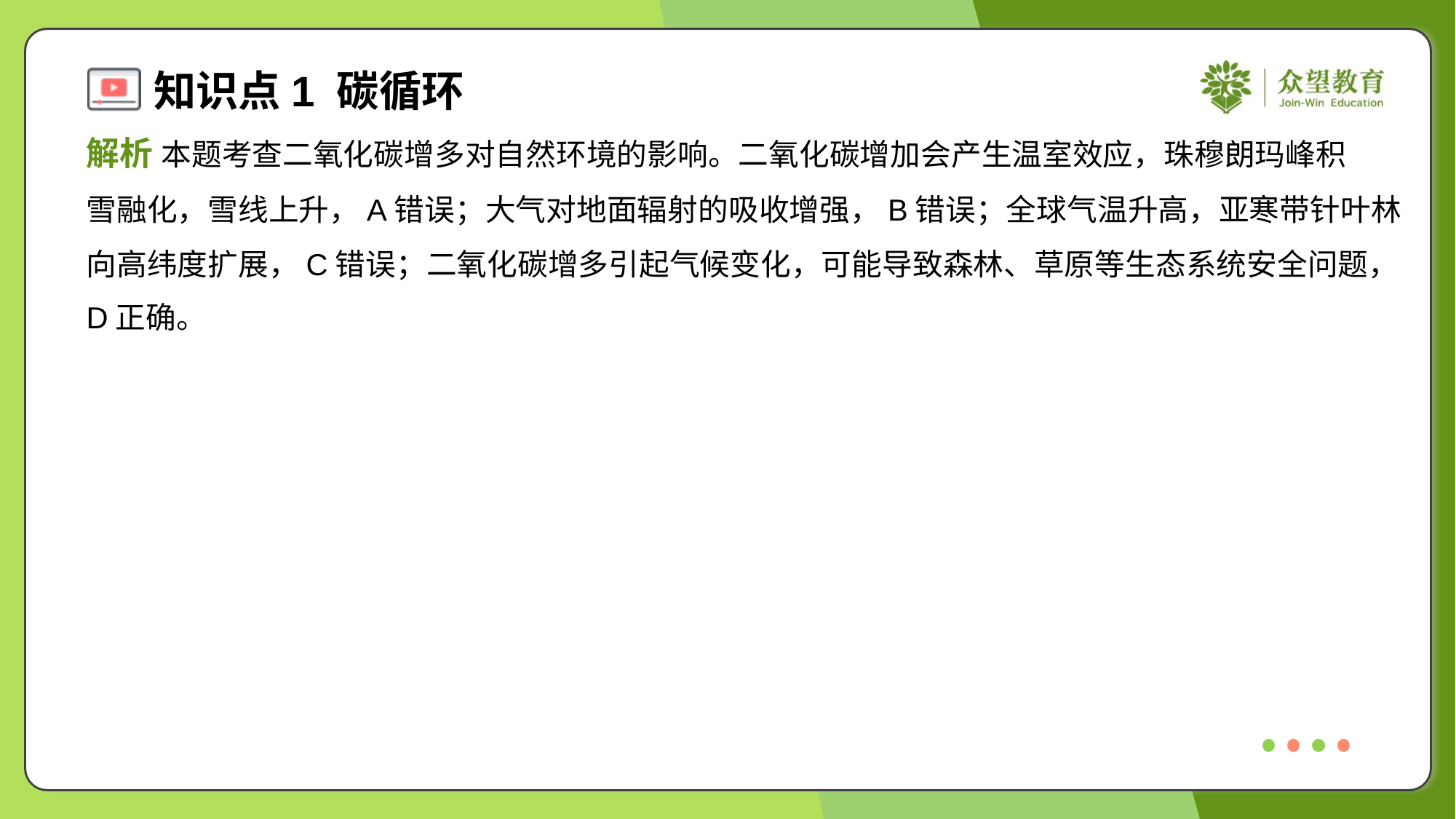

解析 本题考查二氧化碳增多对自然环境的影响。二氧化碳增加会产生温室效应，珠穆朗玛峰积
雪融化，雪线上升，A错误；大气对地面辐射的吸收增强，B错误；全球气温升高，亚寒带针叶林
向高纬度扩展，C错误；二氧化碳增多引起气候变化，可能导致森林、草原等生态系统安全问题，
D正确。